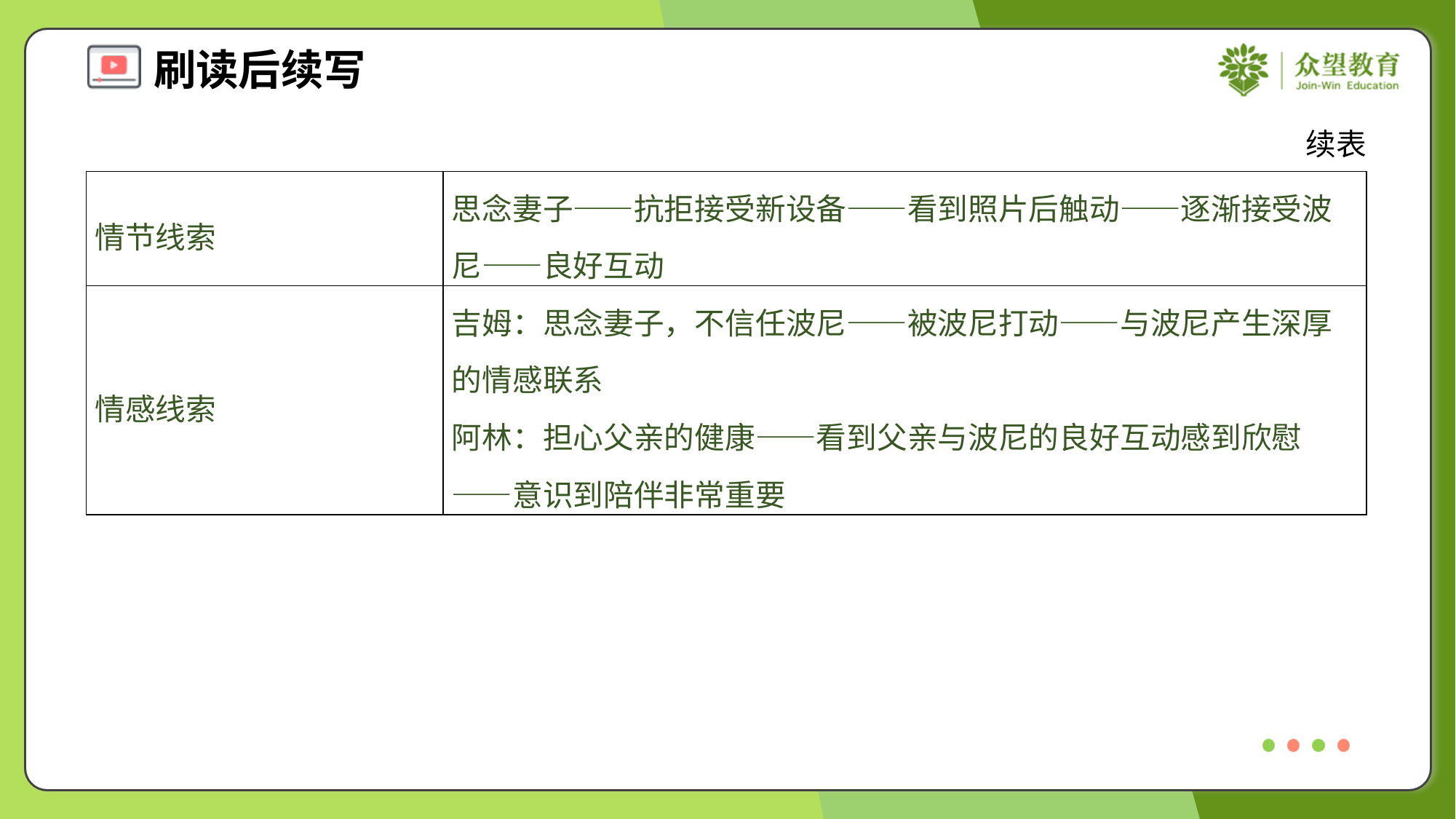

续表
| 情节线索 | 思念妻子——抗拒接受新设备——看到照片后触动——逐渐接受波尼——良好互动 |
| --- | --- |
| 情感线索 | 吉姆：思念妻子，不信任波尼——被波尼打动——与波尼产生深厚的情感联系 阿林：担心父亲的健康——看到父亲与波尼的良好互动感到欣慰——意识到陪伴非常重要 |